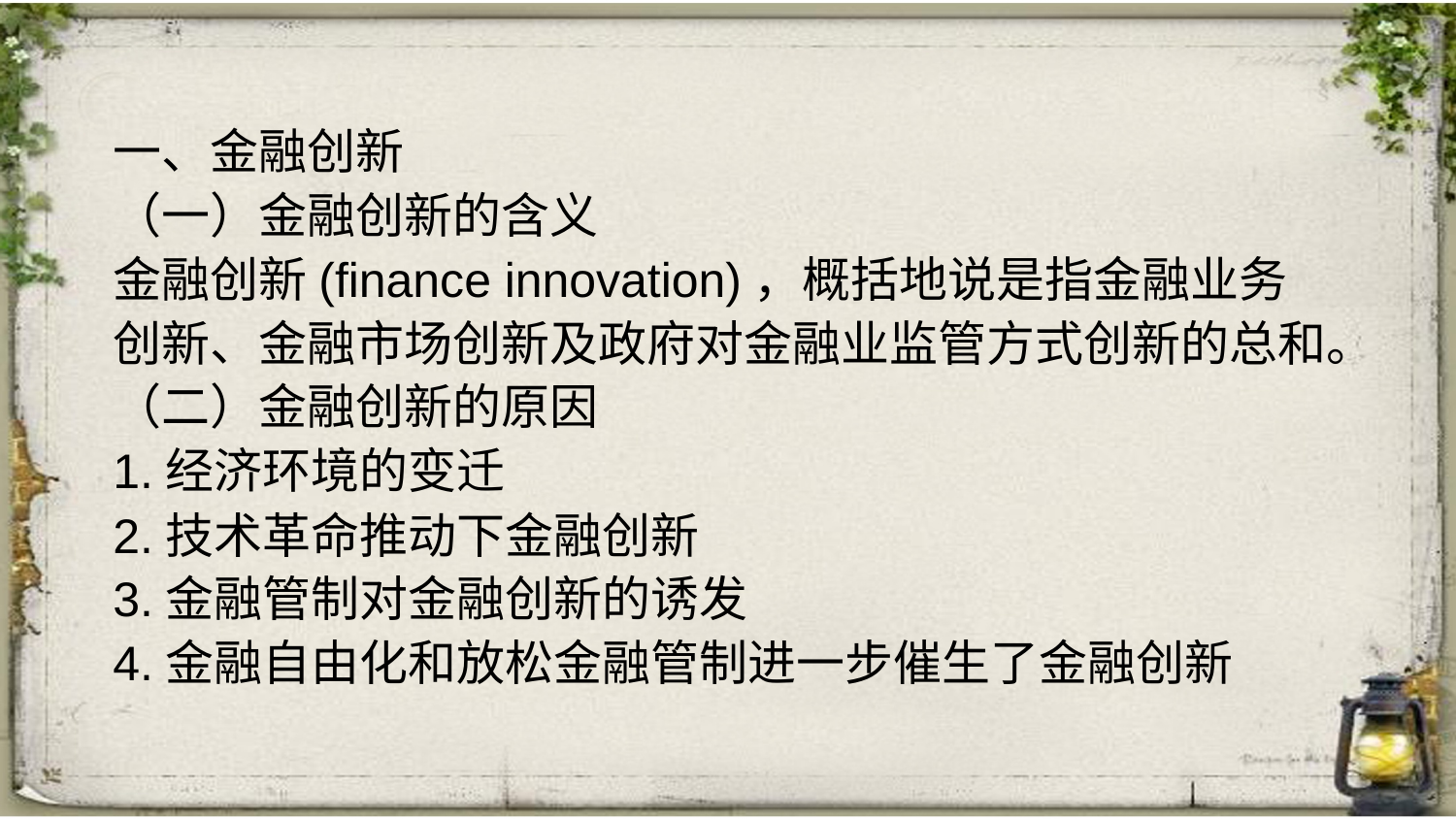

一、金融创新
（一）金融创新的含义
金融创新(finance innovation)，概括地说是指金融业务创新、金融市场创新及政府对金融业监管方式创新的总和。
（二）金融创新的原因
1.经济环境的变迁
2.技术革命推动下金融创新
3.金融管制对金融创新的诱发
4.金融自由化和放松金融管制进一步催生了金融创新